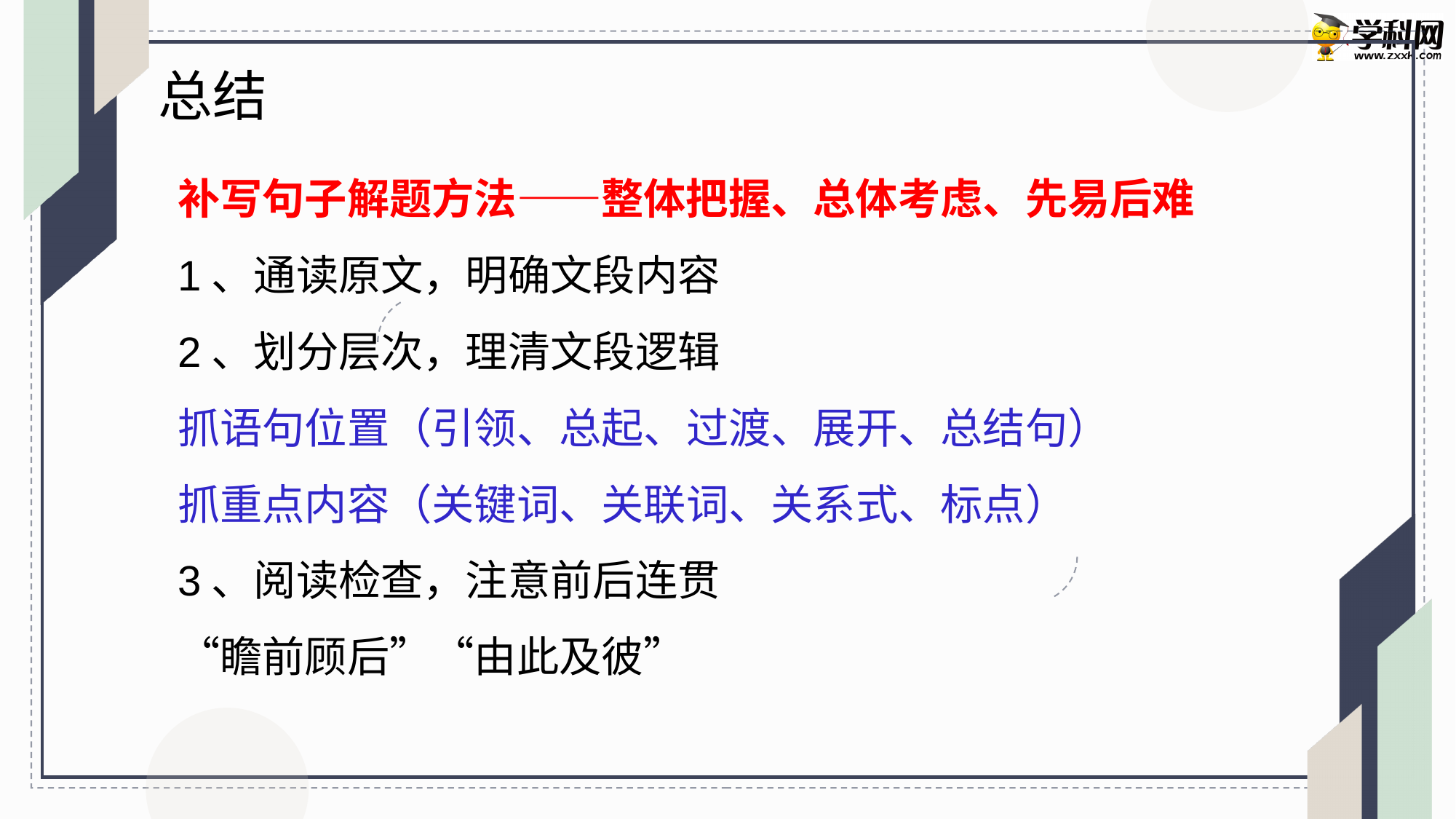

总结
补写句子解题方法——整体把握、总体考虑、先易后难
1、通读原文，明确文段内容
2、划分层次，理清文段逻辑
抓语句位置（引领、总起、过渡、展开、总结句）
抓重点内容（关键词、关联词、关系式、标点）
3、阅读检查，注意前后连贯
“瞻前顾后”“由此及彼”